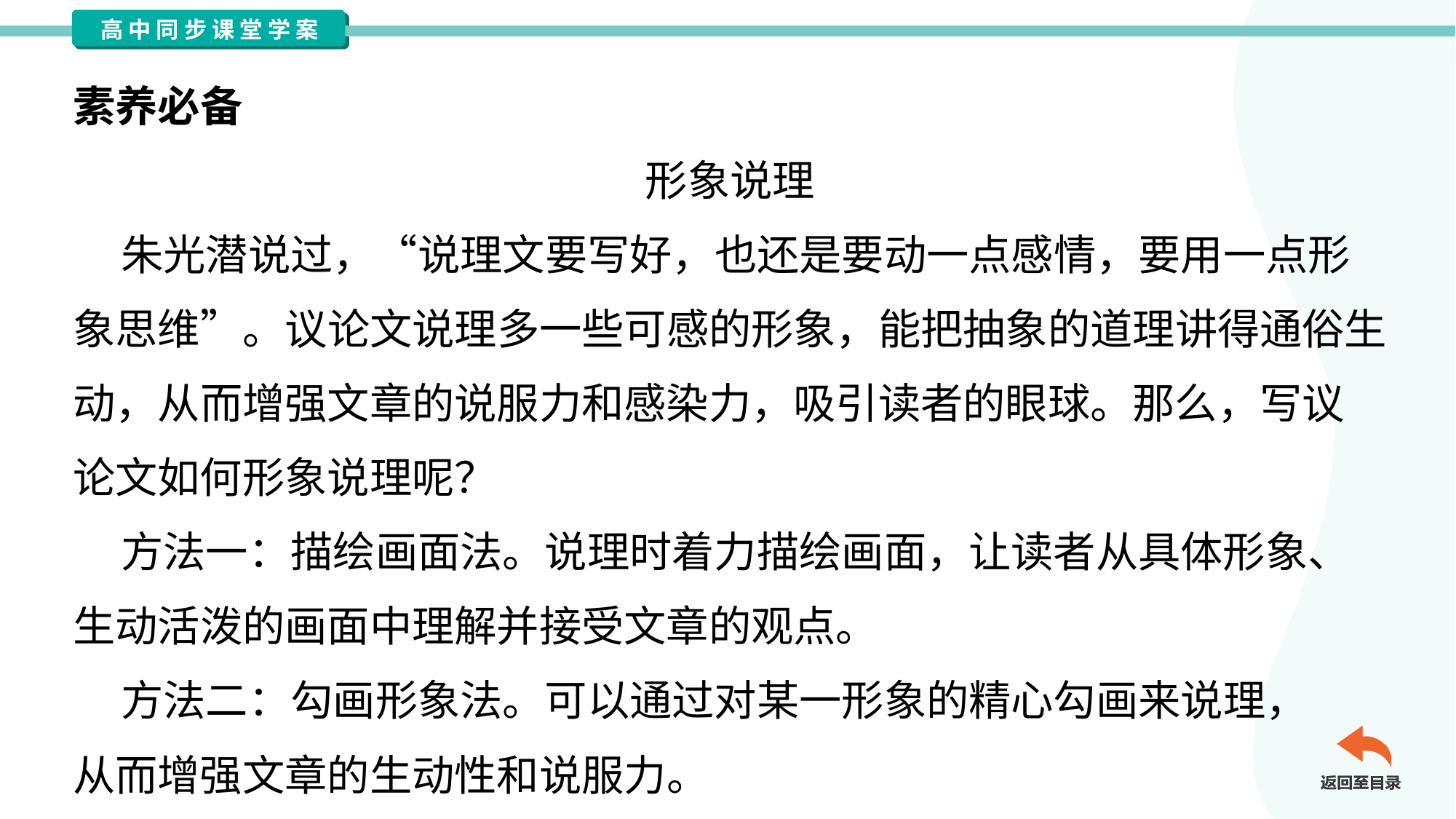

素养必备
形象说理
    朱光潜说过，“说理文要写好，也还是要动一点感情，要用一点形
象思维”。议论文说理多一些可感的形象，能把抽象的道理讲得通俗生
动，从而增强文章的说服力和感染力，吸引读者的眼球。那么，写议
论文如何形象说理呢？
    方法一：描绘画面法。说理时着力描绘画面，让读者从具体形象、
生动活泼的画面中理解并接受文章的观点。
    方法二：勾画形象法。可以通过对某一形象的精心勾画来说理，
从而增强文章的生动性和说服力。